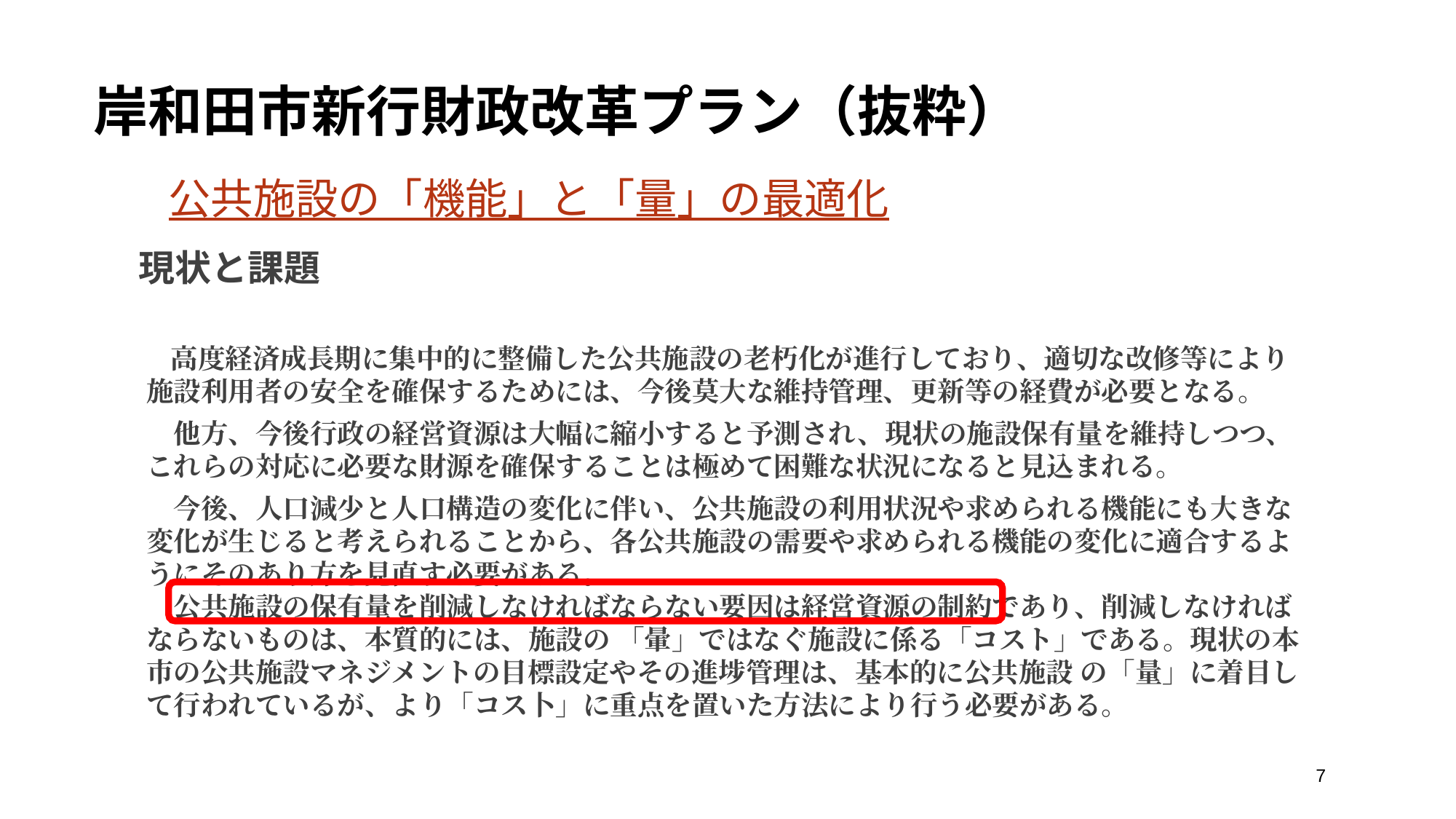

岸和田市新行財政改革プラン（抜粋）
公共施設の「機能」と「量」の最適化
現状と課題

　　高度経済成長期に集中的に整備した公共施設の老朽化が進行しており、適切な改修等により施設利用者の安全を確保するためには、今後莫大な維持管理、更新等の経費が必要となる。
　他方、今後行政の経営資源は大幅に縮小すると予測され、現状の施設保有量を維持しつつ、これらの対応に必要な財源を確保することは極めて困難な状況になると見込まれる。
　今後、人口減少と人口構造の変化に伴い、公共施設の利用状況や求められる機能にも大きな変化が生じると考えられることから、各公共施設の需要や求められる機能の変化に適合するようにそのあり方を見直す必要がある。
公共施設の保有量を削減しなければならない要因は経営資源の制約であり、削減しなければならないものは、本質的には、施設の 「暈」ではなぐ施設に係る「コスト」である。現状の本市の公共施設マネジメントの目標設定やその進埗管理は、基本的に公共施設 の「量」に着目して行われているが、より「コス卜」に重点を置いた方法により行う必要がある。

7